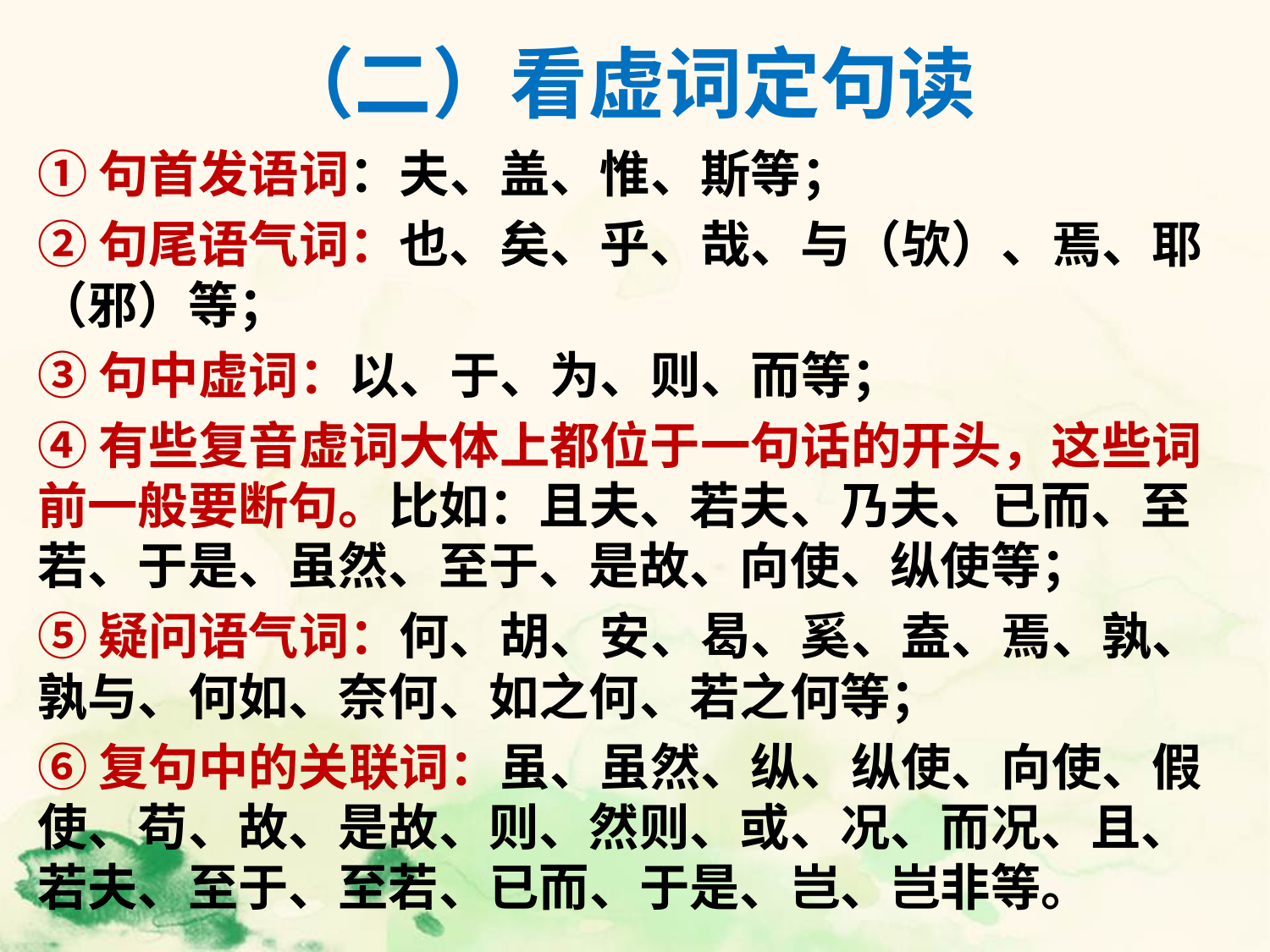

# （二）看虚词定句读
①句首发语词：夫、盖、惟、斯等；
②句尾语气词：也、矣、乎、哉、与（欤）、焉、耶（邪）等；
③句中虚词：以、于、为、则、而等；
④有些复音虚词大体上都位于一句话的开头，这些词前一般要断句。比如：且夫、若夫、乃夫、已而、至若、于是、虽然、至于、是故、向使、纵使等；
⑤疑问语气词：何、胡、安、曷、奚、盍、焉、孰、孰与、何如、奈何、如之何、若之何等；
⑥复句中的关联词：虽、虽然、纵、纵使、向使、假使、苟、故、是故、则、然则、或、况、而况、且、若夫、至于、至若、已而、于是、岂、岂非等。